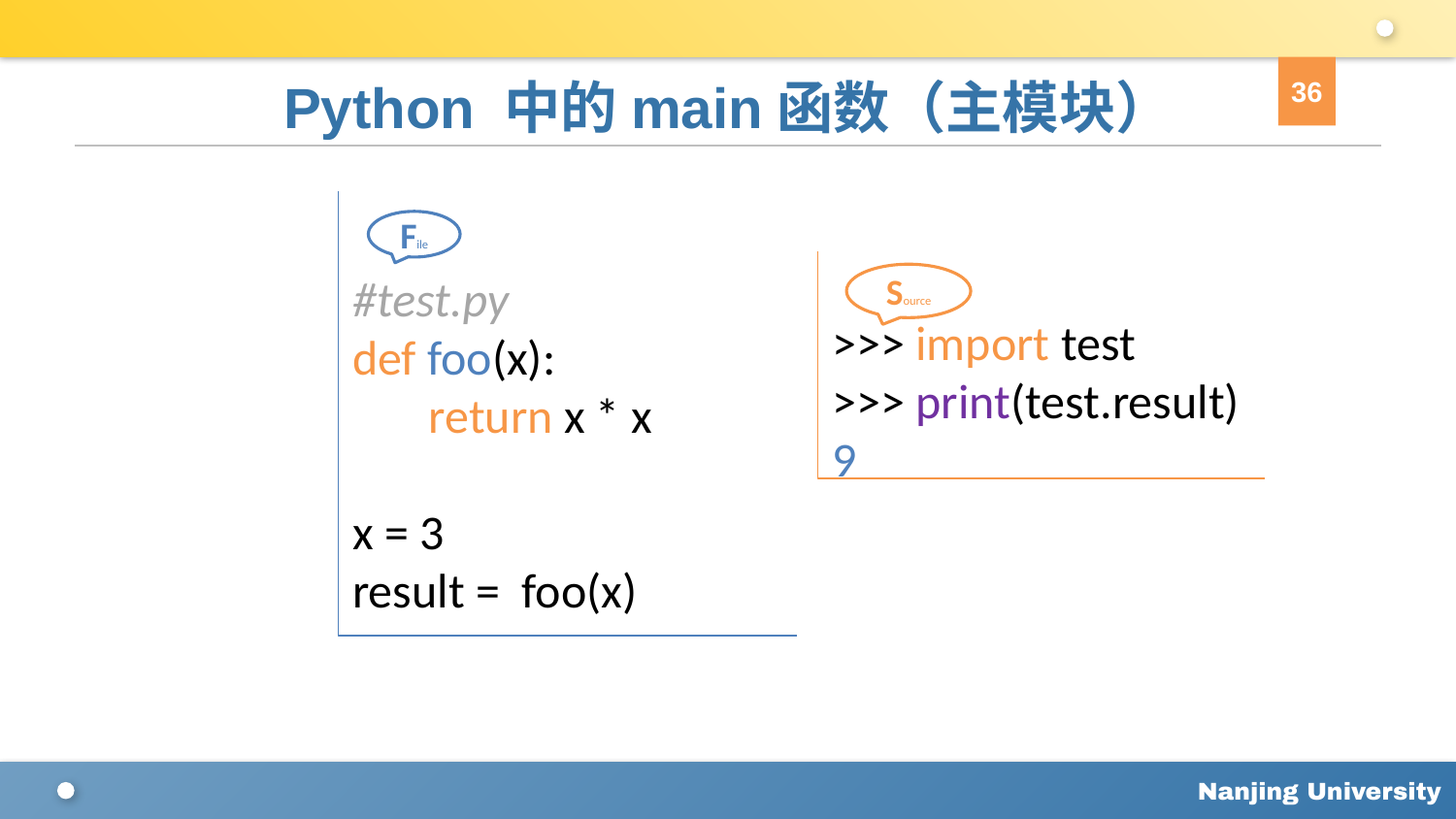

36
# Python 中的main函数（主模块）

#test.py
def foo(x):
       return x * x

x = 3
result =  foo(x)
File

>>> import test
>>> print(test.result)
9
Source